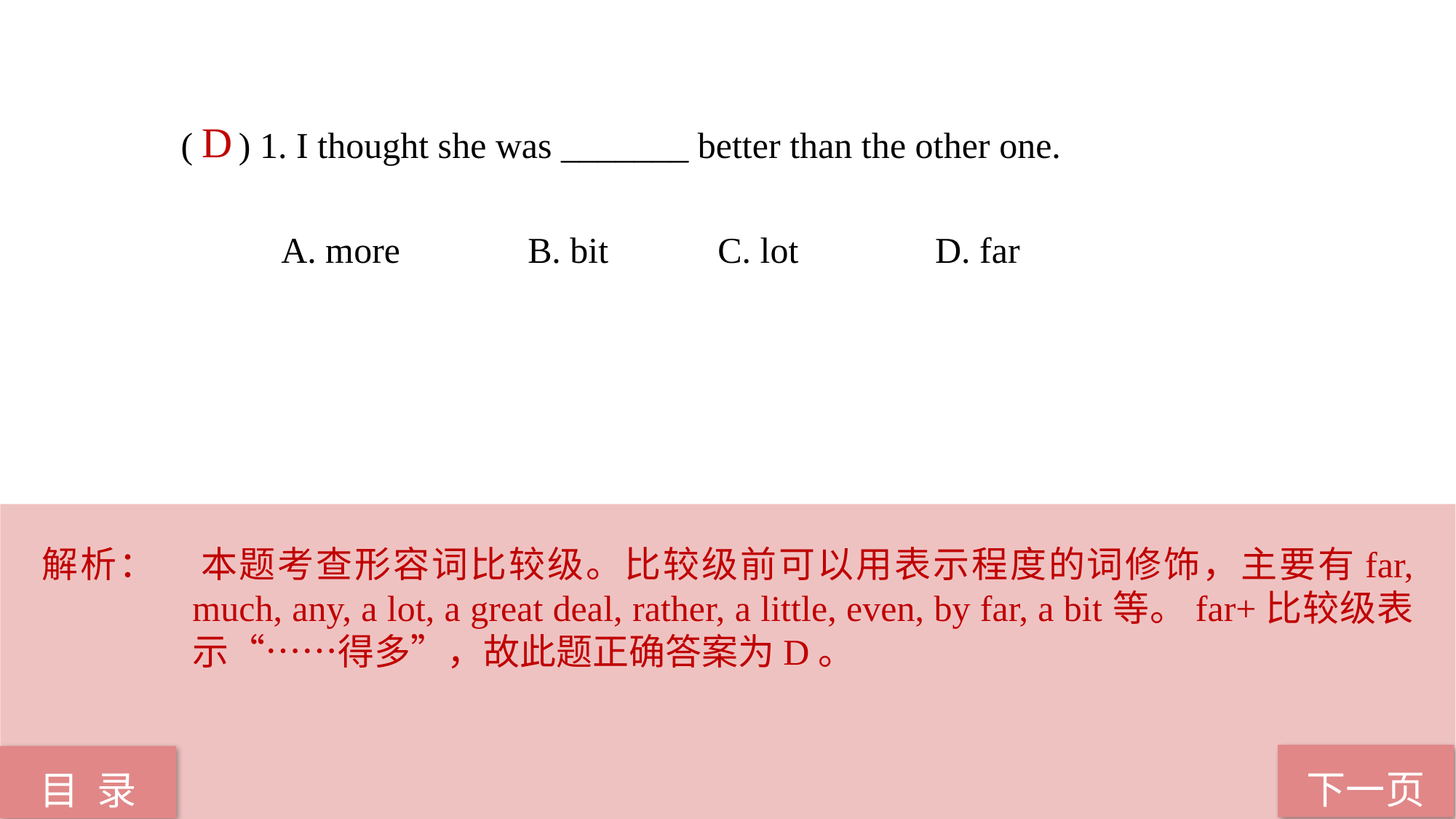

(     ) 1. I thought she was _______ better than the other one.

           A. more              B. bit            C. lot               D. far
D
解析：	本题考查形容词比较级。比较级前可以用表示程度的词修饰，主要有far, much, any, a lot, a great deal, rather, a little, even, by far, a bit等。far+比较级表示“……得多”，故此题正确答案为D。